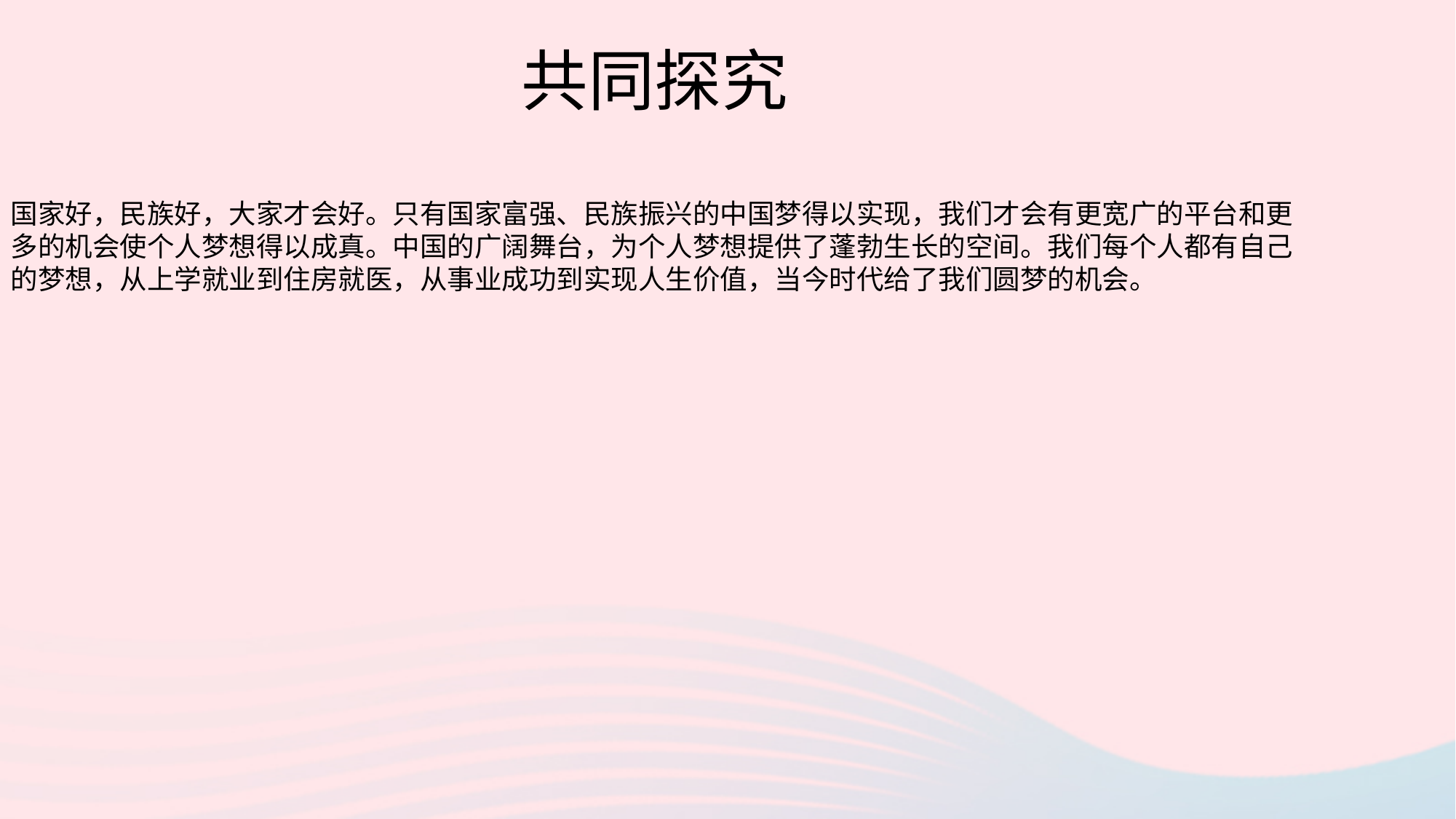

共同探究
国家好，民族好，大家才会好。只有国家富强、民族振兴的中国梦得以实现，我们才会有更宽广的平台和更多的机会使个人梦想得以成真。中国的广阔舞台，为个人梦想提供了蓬勃生长的空间。我们每个人都有自己的梦想，从上学就业到住房就医，从事业成功到实现人生价值，当今时代给了我们圆梦的机会。